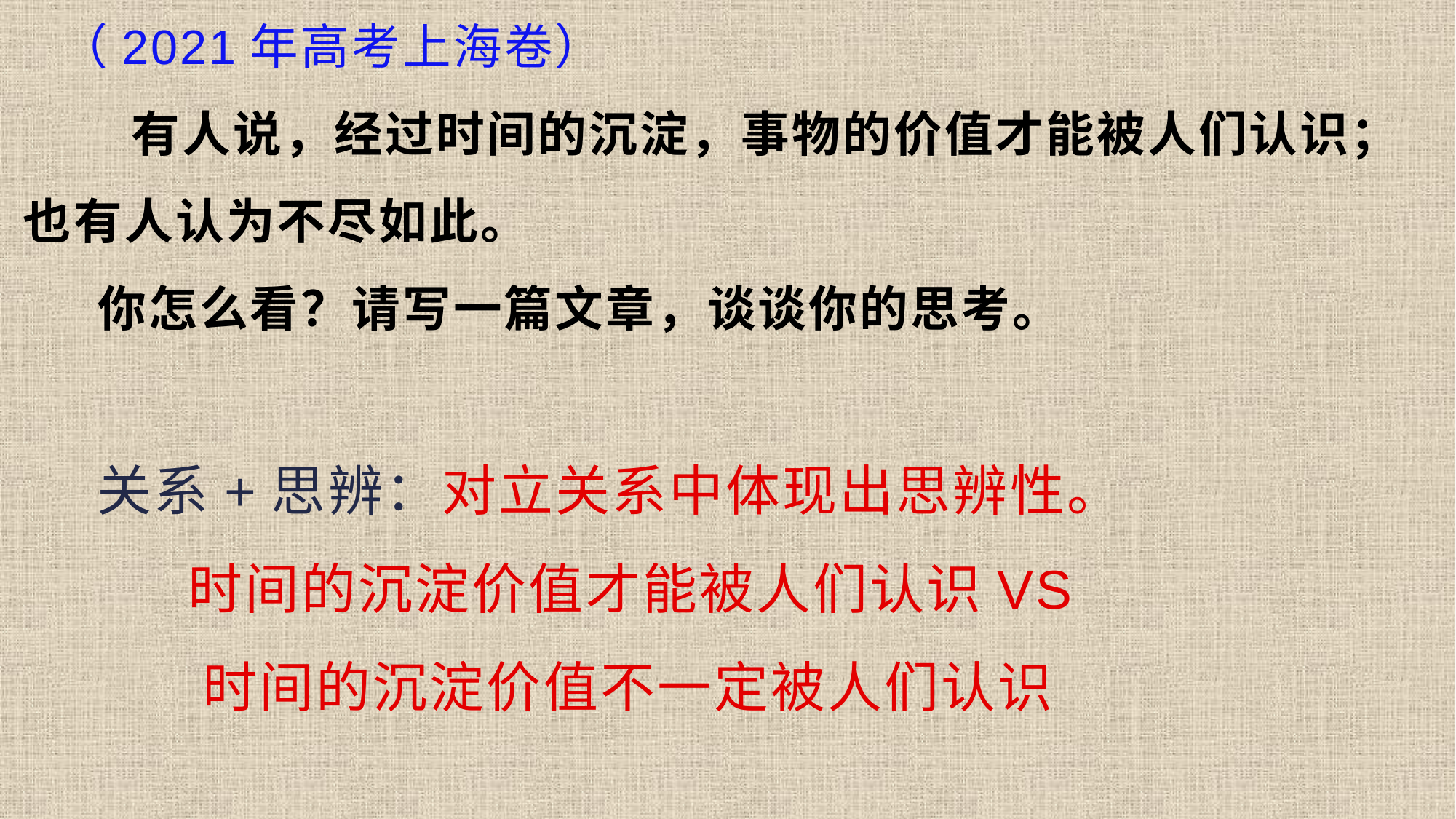

（2021年高考上海卷）
    有人说，经过时间的沉淀，事物的价值才能被人们认识；也有人认为不尽如此。
  你怎么看？请写一篇文章，谈谈你的思考。

  关系+思辨：对立关系中体现出思辨性。
        时间的沉淀价值才能被人们认识VS
         时间的沉淀价值不一定被人们认识